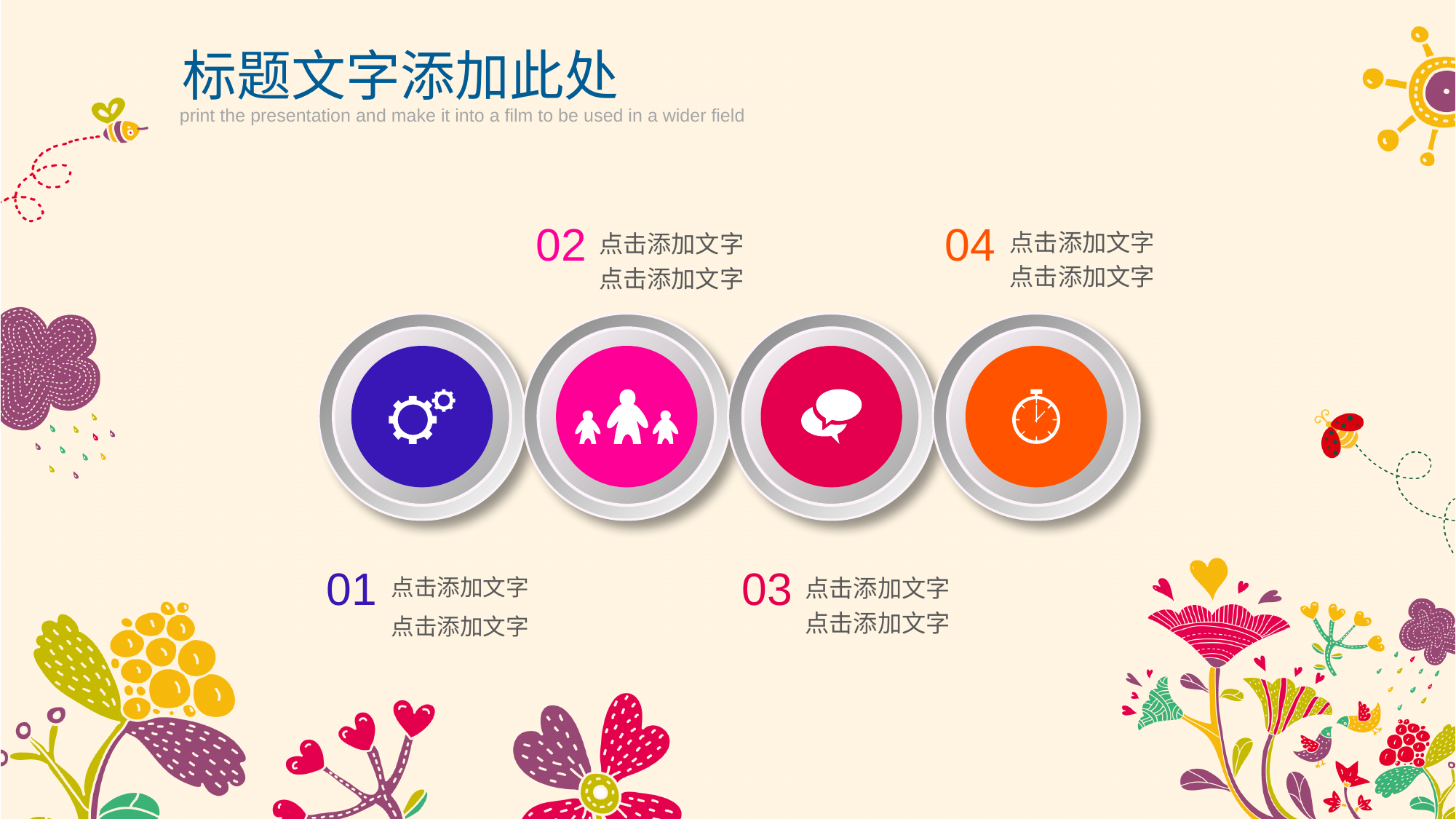

标题文字添加此处
print the presentation and make it into a film to be used in a wider field
02
04
点击添加文字
点击添加文字
点击添加文字
点击添加文字

01
03
点击添加文字
点击添加文字
点击添加文字
点击添加文字